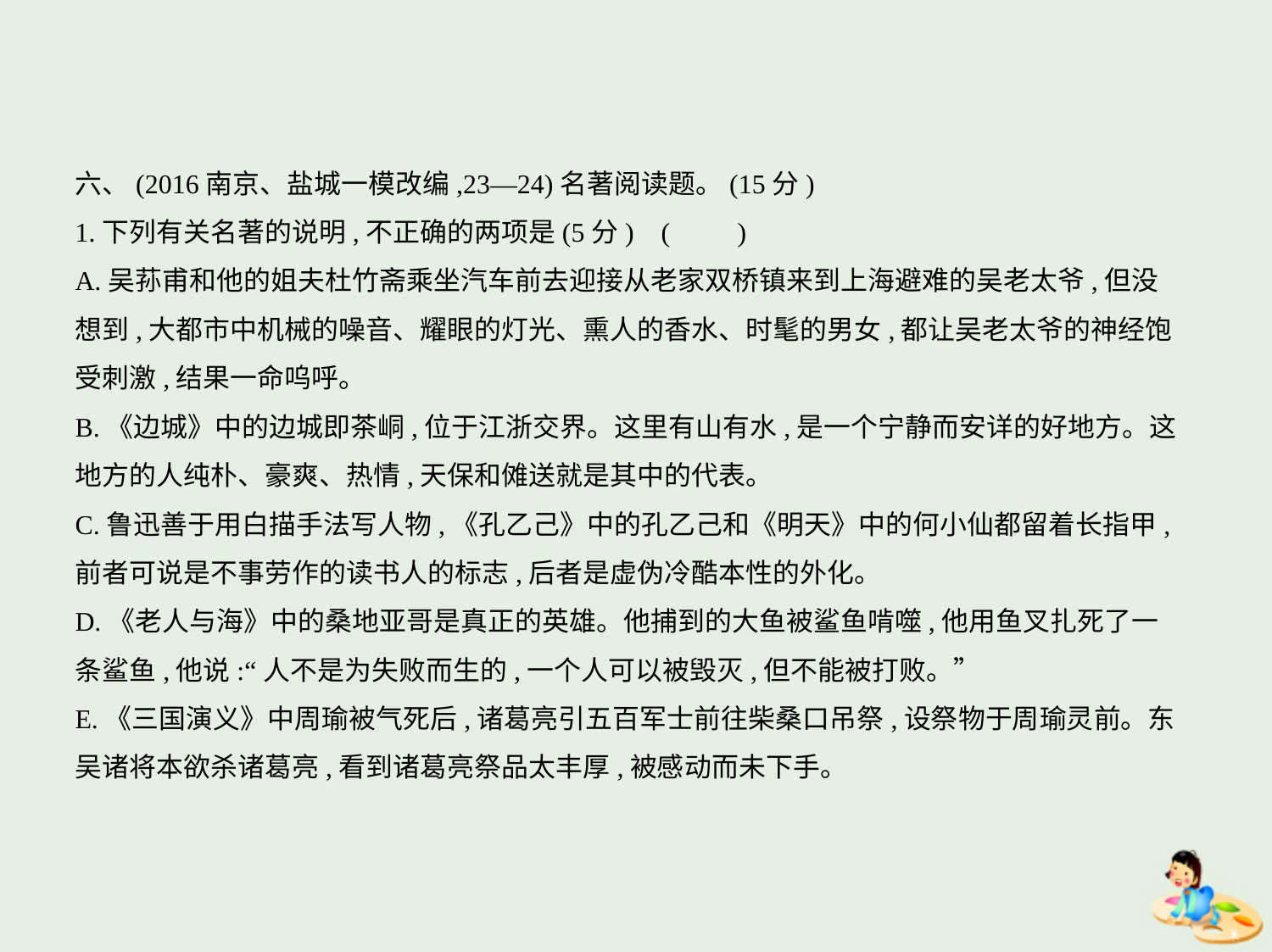

六、(2016南京、盐城一模改编,23—24)名著阅读题。(15分)
1.下列有关名著的说明,不正确的两项是(5分) (　　)
A.吴荪甫和他的姐夫杜竹斋乘坐汽车前去迎接从老家双桥镇来到上海避难的吴老太爷,但没
想到,大都市中机械的噪音、耀眼的灯光、熏人的香水、时髦的男女,都让吴老太爷的神经饱
受刺激,结果一命呜呼。
B.《边城》中的边城即茶峒,位于江浙交界。这里有山有水,是一个宁静而安详的好地方。这
地方的人纯朴、豪爽、热情,天保和傩送就是其中的代表。
C.鲁迅善于用白描手法写人物,《孔乙己》中的孔乙己和《明天》中的何小仙都留着长指甲,
前者可说是不事劳作的读书人的标志,后者是虚伪冷酷本性的外化。
D.《老人与海》中的桑地亚哥是真正的英雄。他捕到的大鱼被鲨鱼啃噬,他用鱼叉扎死了一
条鲨鱼,他说:“人不是为失败而生的,一个人可以被毁灭,但不能被打败。”
E.《三国演义》中周瑜被气死后,诸葛亮引五百军士前往柴桑口吊祭,设祭物于周瑜灵前。东
吴诸将本欲杀诸葛亮,看到诸葛亮祭品太丰厚,被感动而未下手。